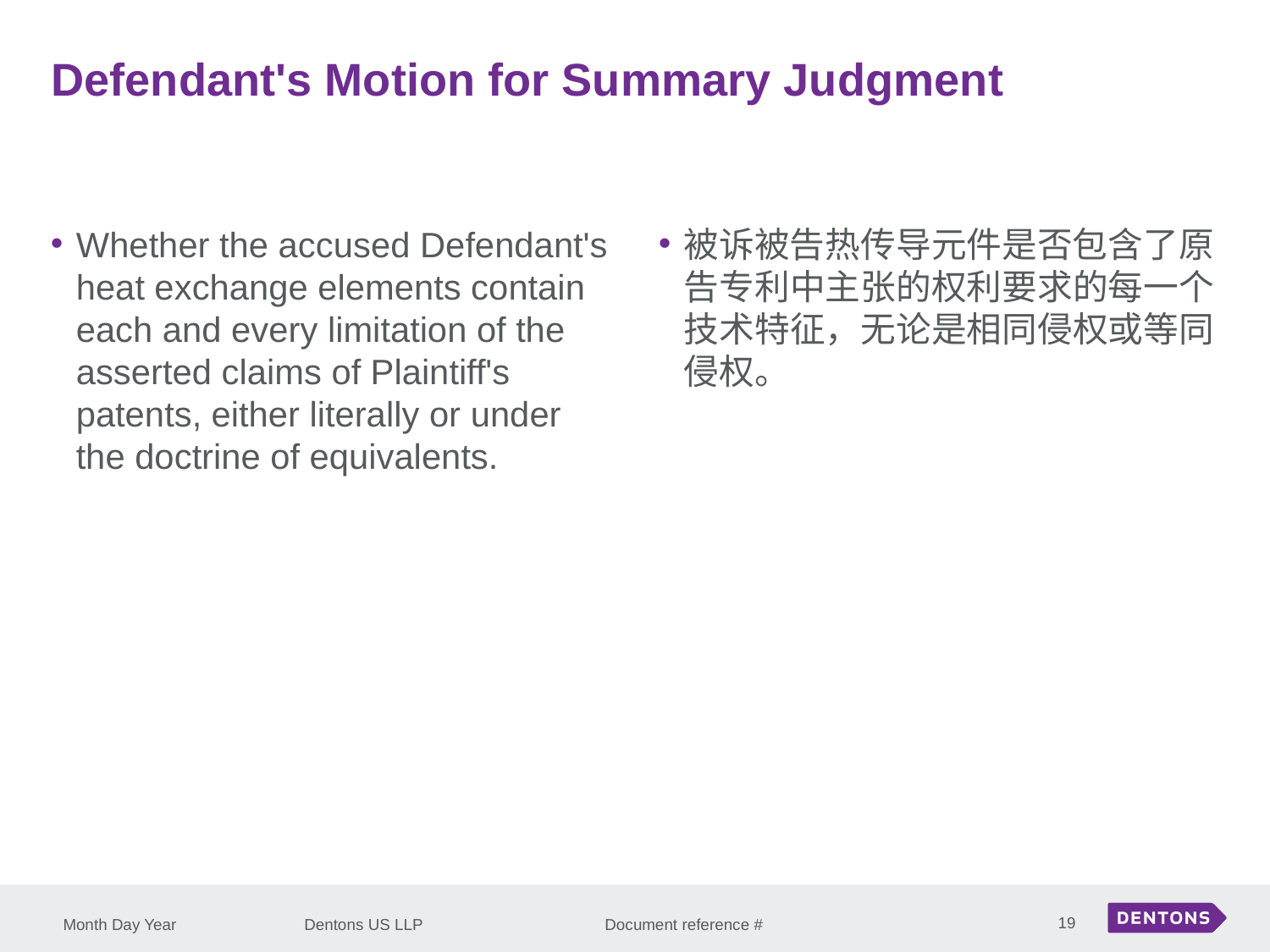

Defendant's Motion for Summary Judgment
Whether the accused Defendant's heat exchange elements contain each and every limitation of the asserted claims of Plaintiff's patents, either literally or under the doctrine of equivalents.
被诉被告热传导元件是否包含了原告专利中主张的权利要求的每一个技术特征，无论是相同侵权或等同侵权。
19
Month Day Year
Dentons US LLP                                         Document reference #